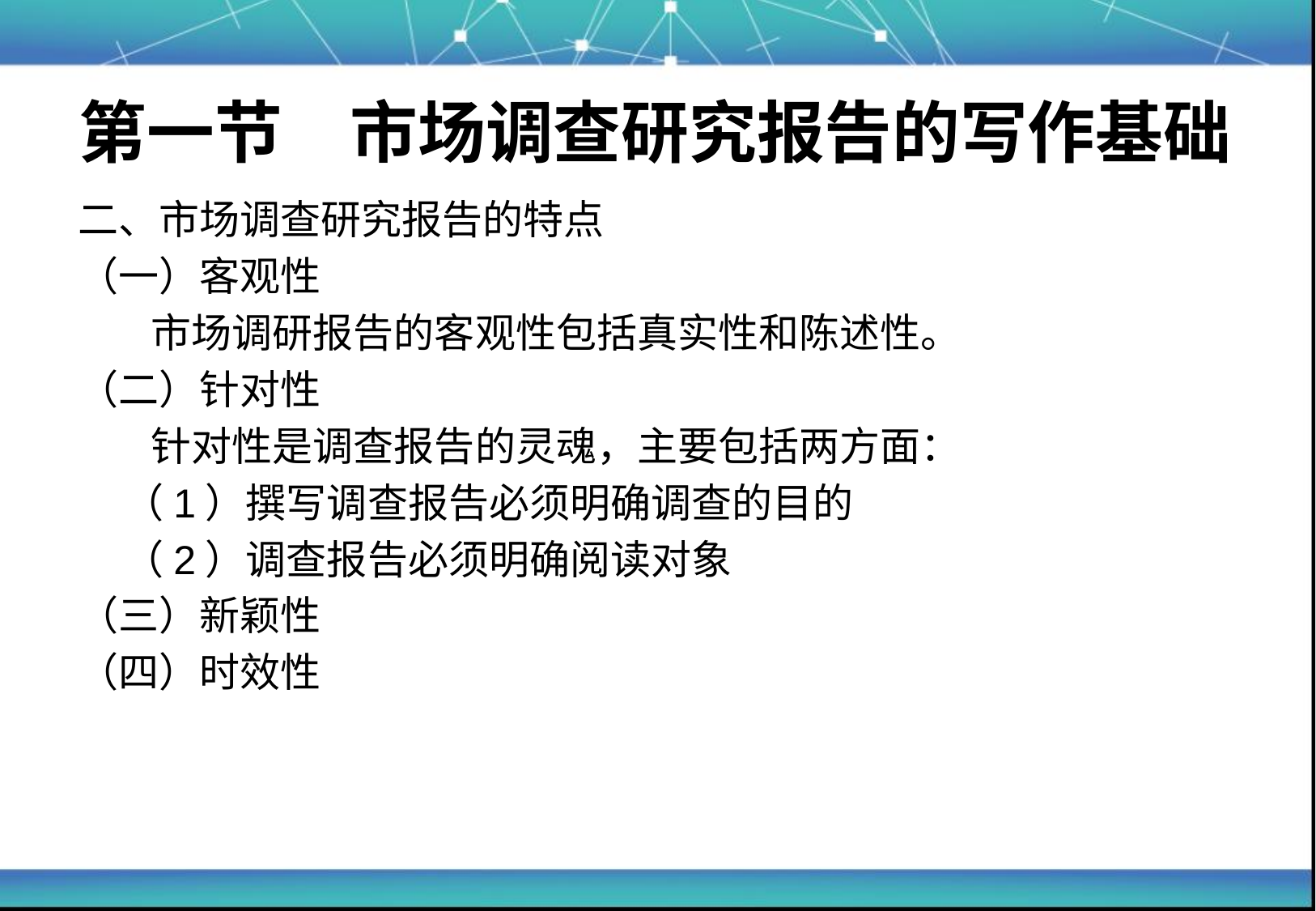

# 第一节　市场调查研究报告的写作基础
二、市场调查研究报告的特点
（一）客观性
	  市场调研报告的客观性包括真实性和陈述性。
（二）针对性
	  针对性是调查报告的灵魂，主要包括两方面：
	（1）撰写调查报告必须明确调查的目的
	（2）调查报告必须明确阅读对象
（三）新颖性
（四）时效性